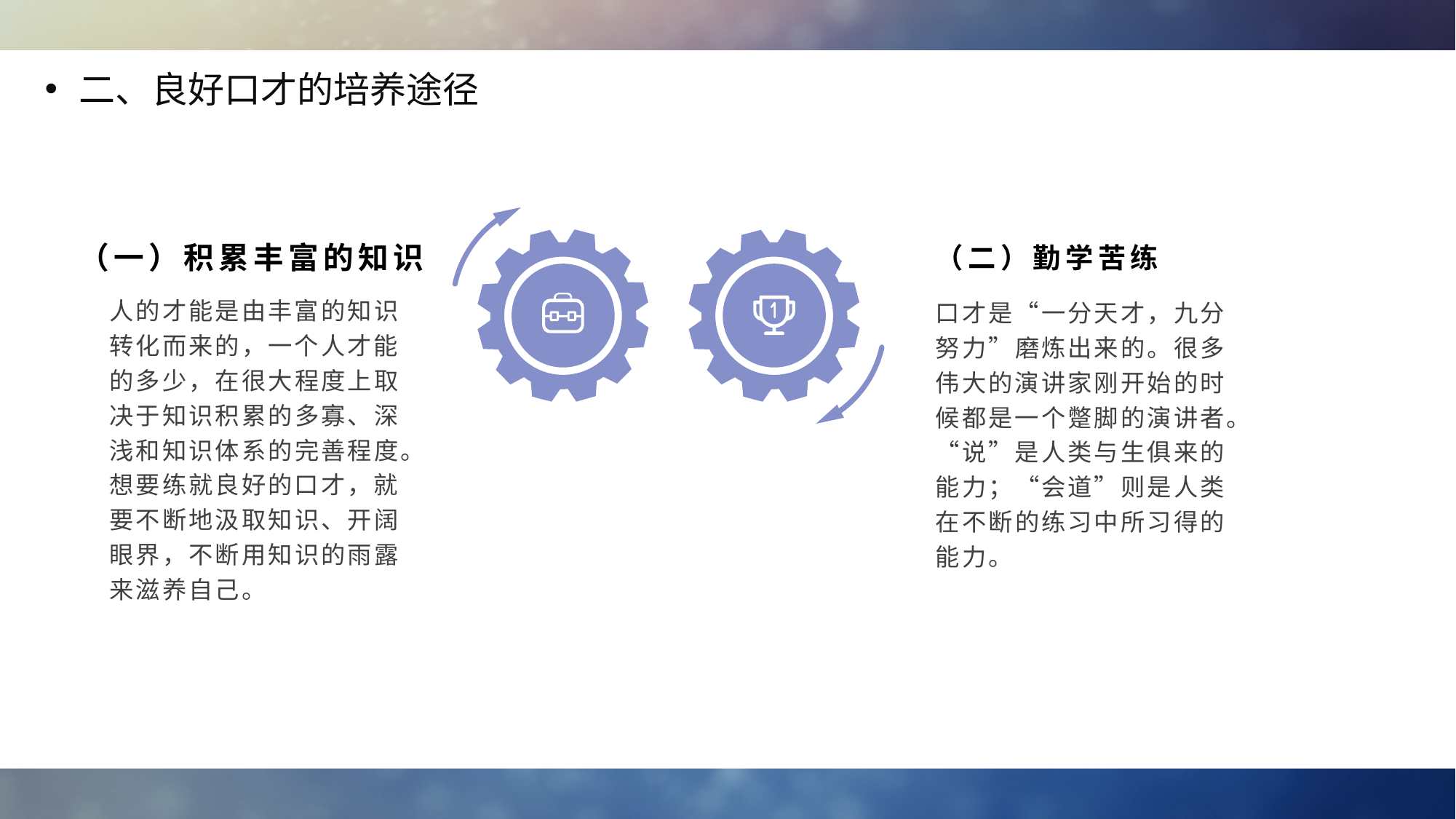

二、良好口才的培养途径

（二）勤学苦练
（一）积累丰富的知识

人的才能是由丰富的知识转化而来的，一个人才能的多少，在很大程度上取决于知识积累的多寡、深浅和知识体系的完善程度。想要练就良好的口才，就要不断地汲取知识、开阔眼界，不断用知识的雨露来滋养自己。
口才是“一分天才，九分努力”磨炼出来的。很多伟大的演讲家刚开始的时候都是一个蹩脚的演讲者。“说”是人类与生俱来的能力；“会道”则是人类在不断的练习中所习得的能力。